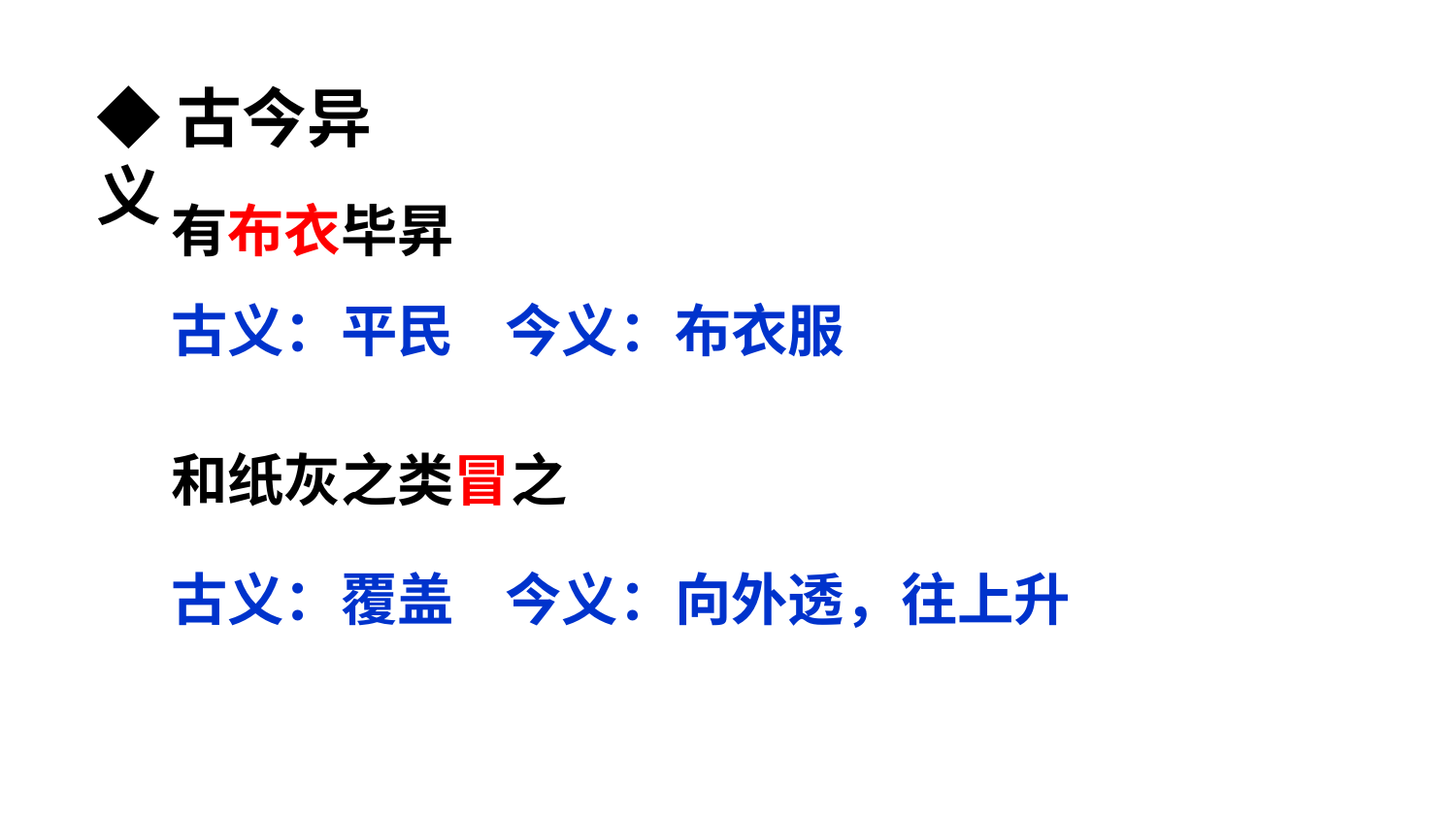

◆古今异义
有布衣毕昇
古义：平民    今义：布衣服
和纸灰之类冒之
古义：覆盖    今义：向外透，往上升